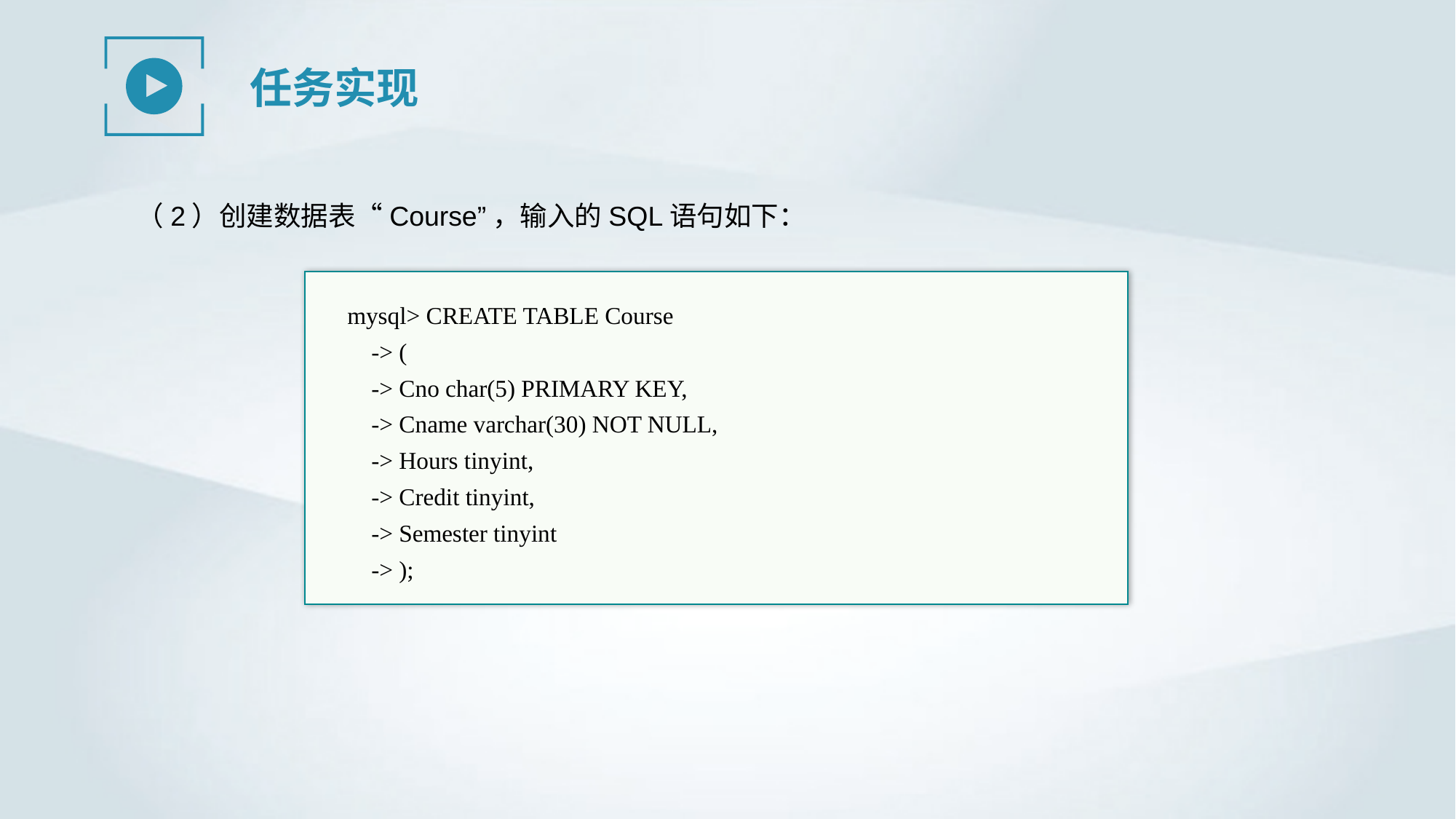

任务实现
（2）创建数据表“Course”，输入的SQL语句如下：
mysql> CREATE TABLE Course
    -> (
    -> Cno char(5) PRIMARY KEY,
    -> Cname varchar(30) NOT NULL,
    -> Hours tinyint,
    -> Credit tinyint,
    -> Semester tinyint
    -> );